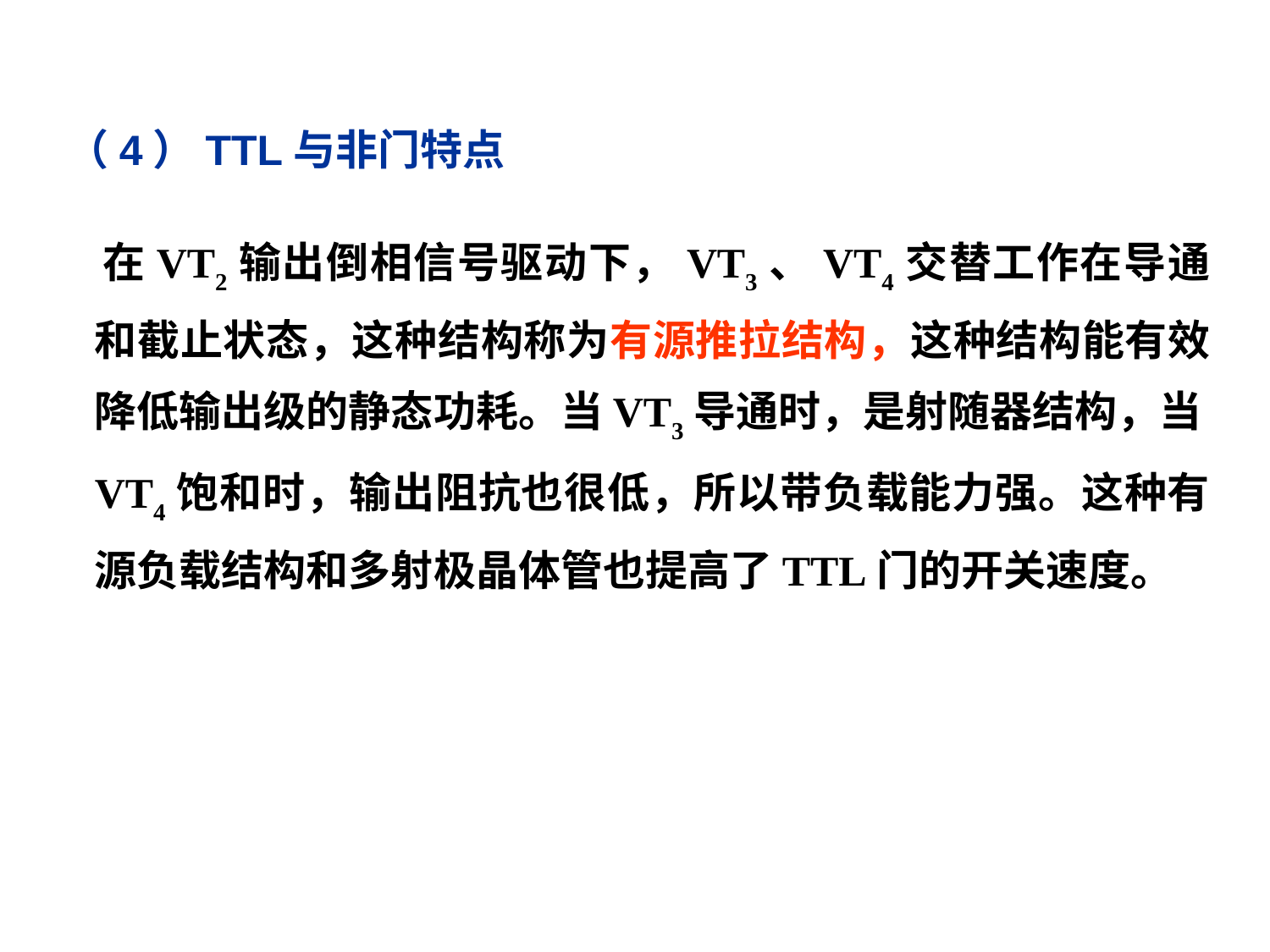

（4）TTL与非门特点
    在VT2输出倒相信号驱动下，VT3、VT4交替工作在导通和截止状态，这种结构称为有源推拉结构，这种结构能有效降低输出级的静态功耗。当VT3导通时，是射随器结构，当VT4饱和时，输出阻抗也很低，所以带负载能力强。这种有源负载结构和多射极晶体管也提高了TTL门的开关速度。